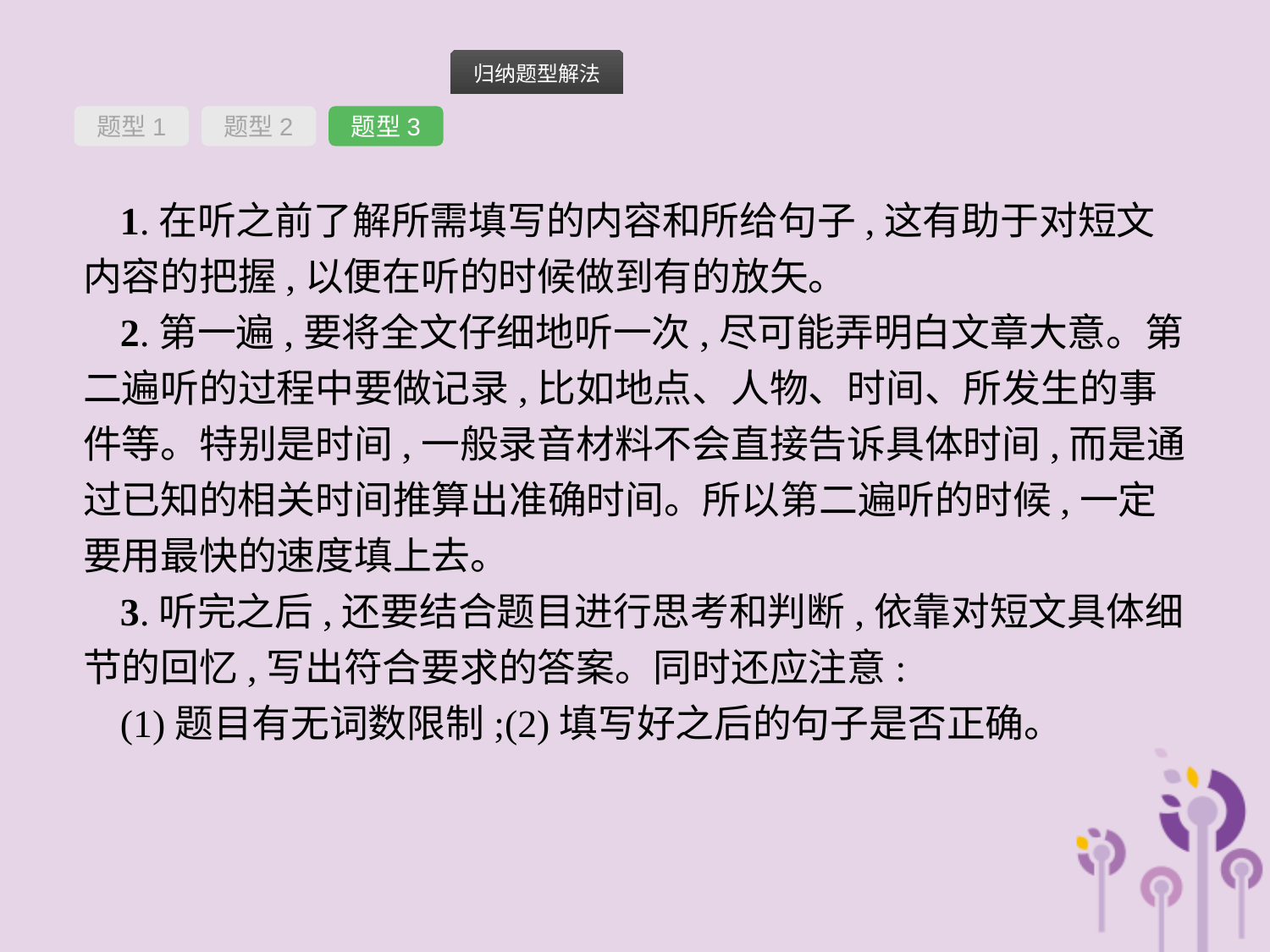

题型1
题型2
题型3
1.在听之前了解所需填写的内容和所给句子,这有助于对短文内容的把握,以便在听的时候做到有的放矢。
2.第一遍,要将全文仔细地听一次,尽可能弄明白文章大意。第二遍听的过程中要做记录,比如地点、人物、时间、所发生的事件等。特别是时间,一般录音材料不会直接告诉具体时间,而是通过已知的相关时间推算出准确时间。所以第二遍听的时候,一定要用最快的速度填上去。
3.听完之后,还要结合题目进行思考和判断,依靠对短文具体细节的回忆,写出符合要求的答案。同时还应注意:
(1)题目有无词数限制;(2)填写好之后的句子是否正确。